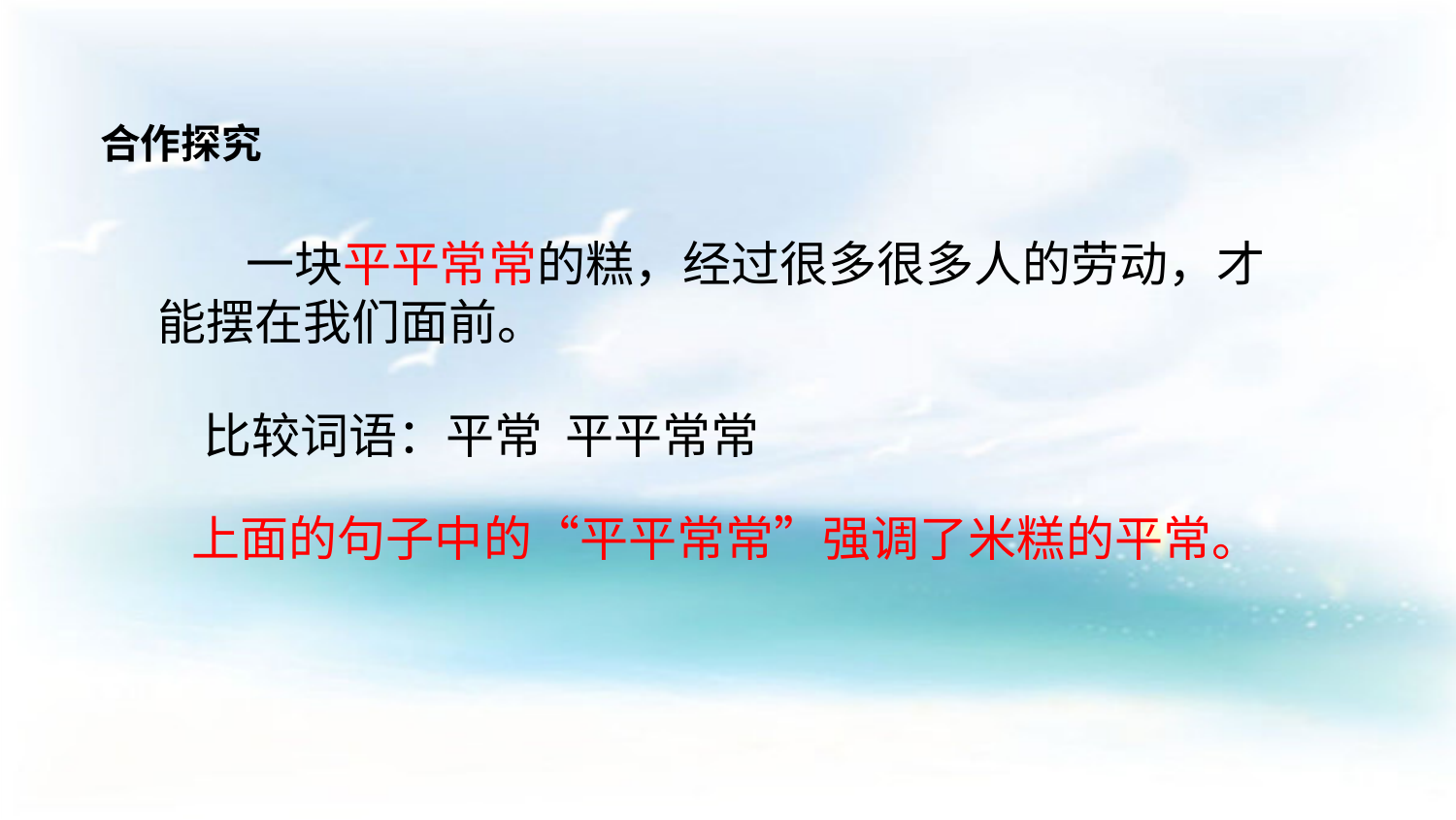

合作探究
       一块平平常常的糕，经过很多很多人的劳动，才能摆在我们面前。
比较词语：平常  平平常常

上面的句子中的“平平常常”强调了米糕的平常。